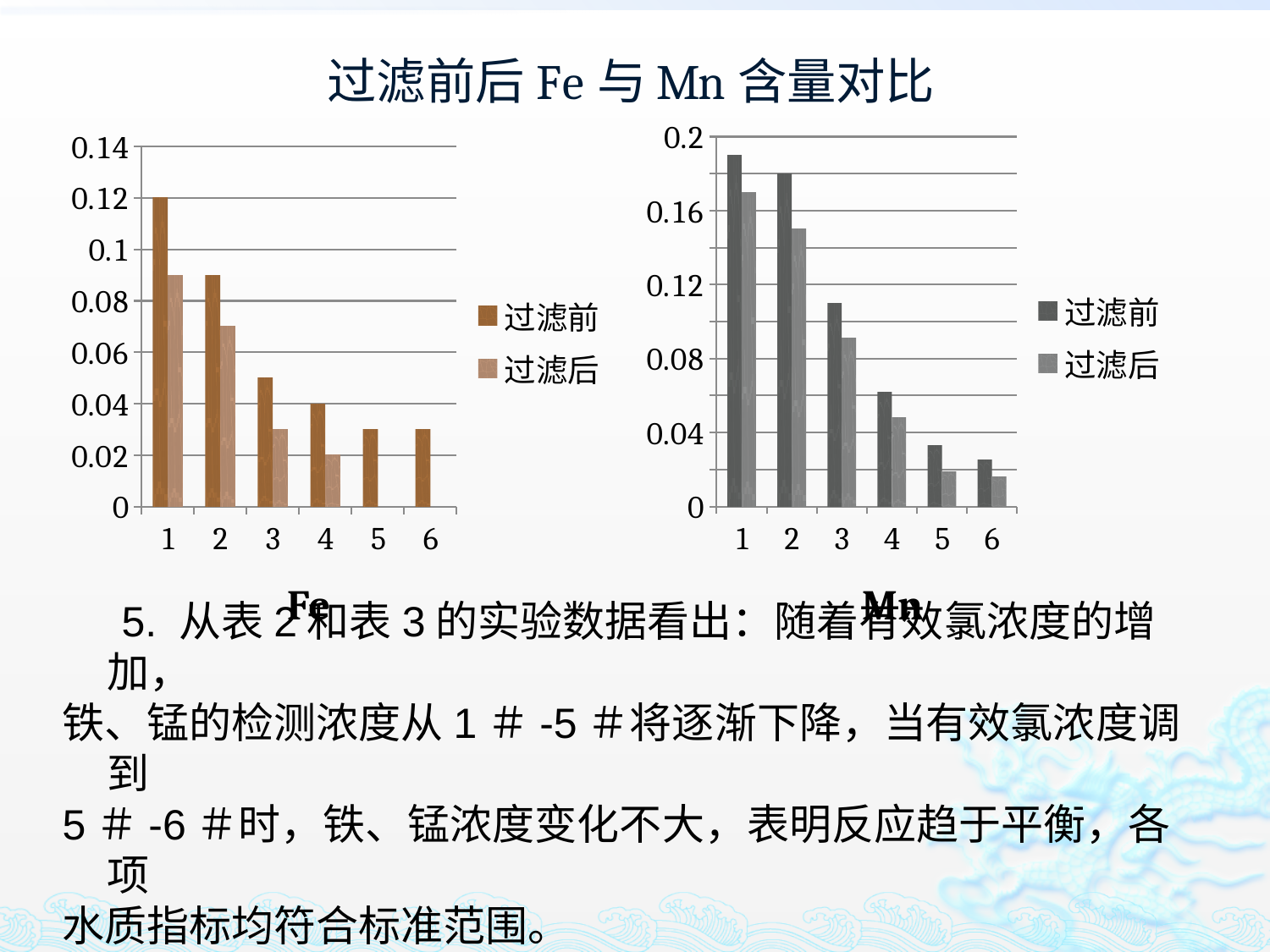

# 过滤前后Fe与Mn含量对比

### Chart

| Category | 过滤前 | 过滤后 |
|---|---|---|
| 1 | 0.19 | 0.17 |
| 2 | 0.18000000000000024 | 0.15000000000000024 |
| 3 | 0.11 | 0.09100000000000003 |
| 4 | 0.062000000000000034 | 0.048 |
| 5 | 0.033 | 0.01900000000000006 |
| 6 | 0.025 | 0.01600000000000002 |

### Chart

| Category | 过滤前 | 过滤后 |
|---|---|---|
| 1 | 0.12000000000000002 | 0.09000000000000002 |
| 2 | 0.09000000000000002 | 0.07000000000000002 |
| 3 | 0.05 | 0.030000000000000002 |
| 4 | 0.04000000000000002 | 0.02000000000000001 |
| 5 | 0.030000000000000002 | 0.0 |
| 6 | 0.030000000000000002 | 0.0 |
                      Fe
                       Mn
     5. 从表2和表3的实验数据看出：随着有效氯浓度的增加，
铁、锰的检测浓度从1＃-5＃将逐渐下降，当有效氯浓度调到
5＃-6＃时，铁、锰浓度变化不大，表明反应趋于平衡，各项
水质指标均符合标准范围。